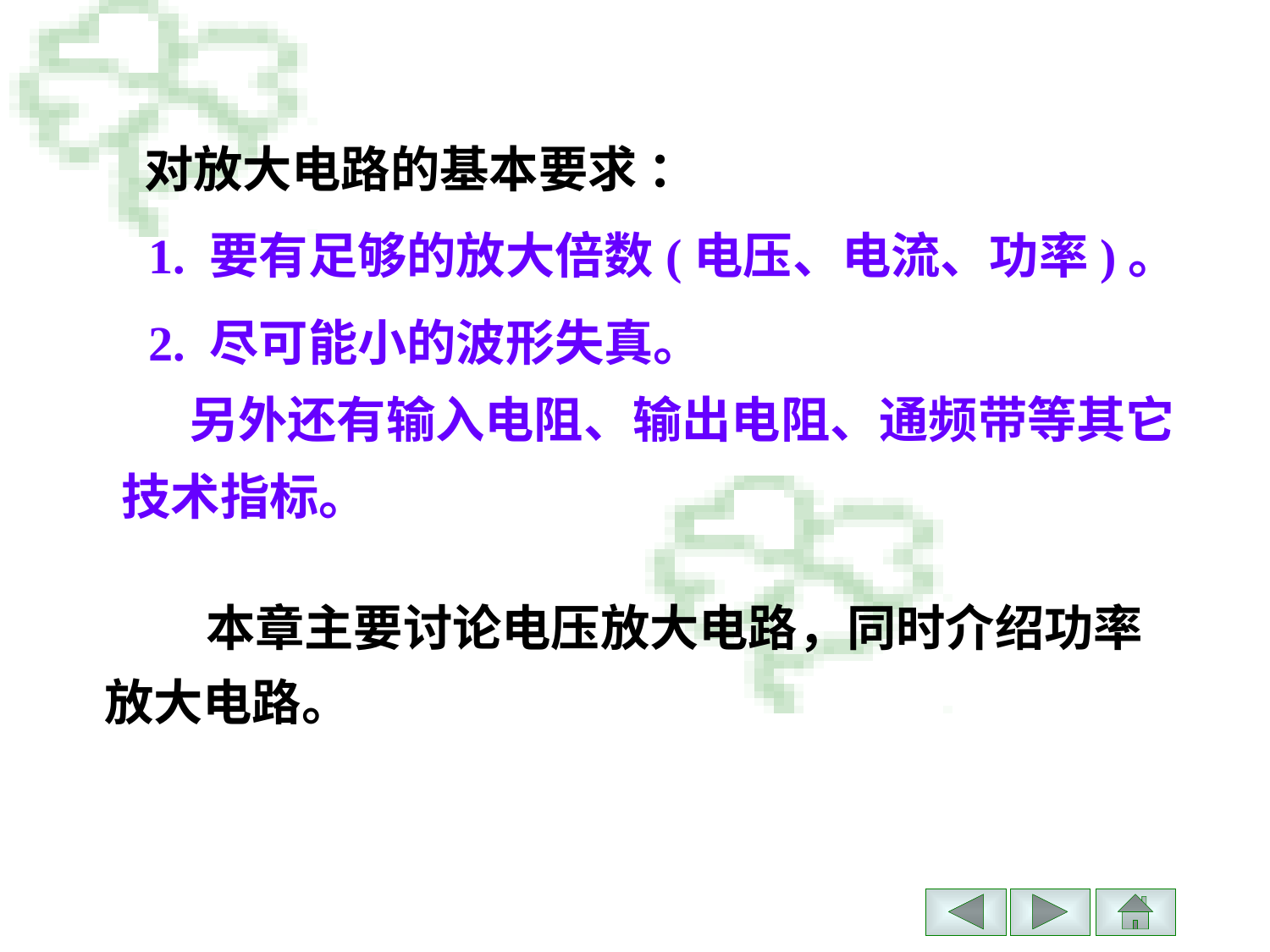

对放大电路的基本要求 ：
     1. 要有足够的放大倍数(电压、电流、功率)。
     2. 尽可能小的波形失真。
        另外还有输入电阻、输出电阻、通频带等其它
  技术指标。
        本章主要讨论电压放大电路，同时介绍功率放大电路。